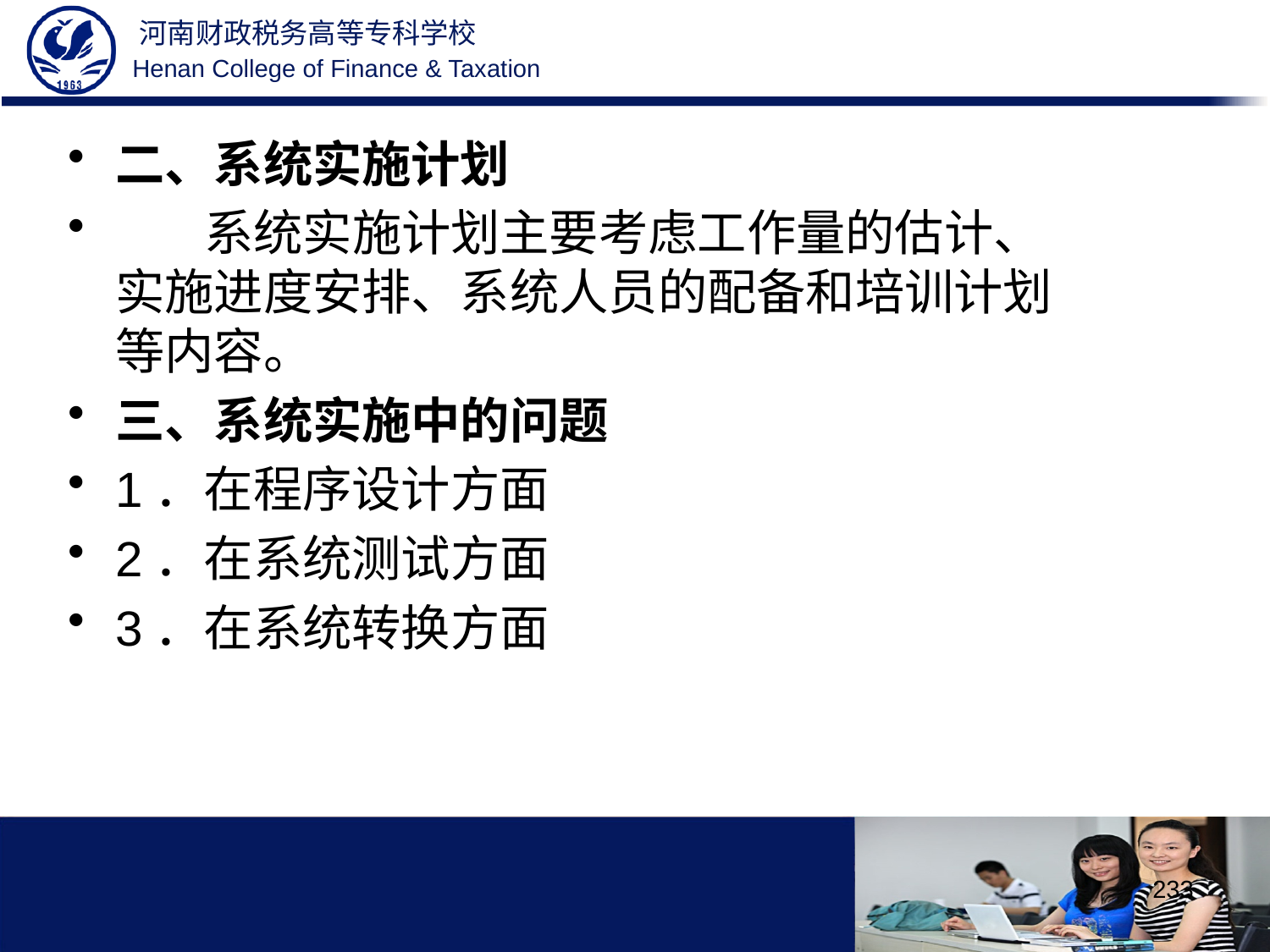

二、系统实施计划
       系统实施计划主要考虑工作量的估计、实施进度安排、系统人员的配备和培训计划等内容。
三、系统实施中的问题
1．在程序设计方面
2．在系统测试方面
3．在系统转换方面

233